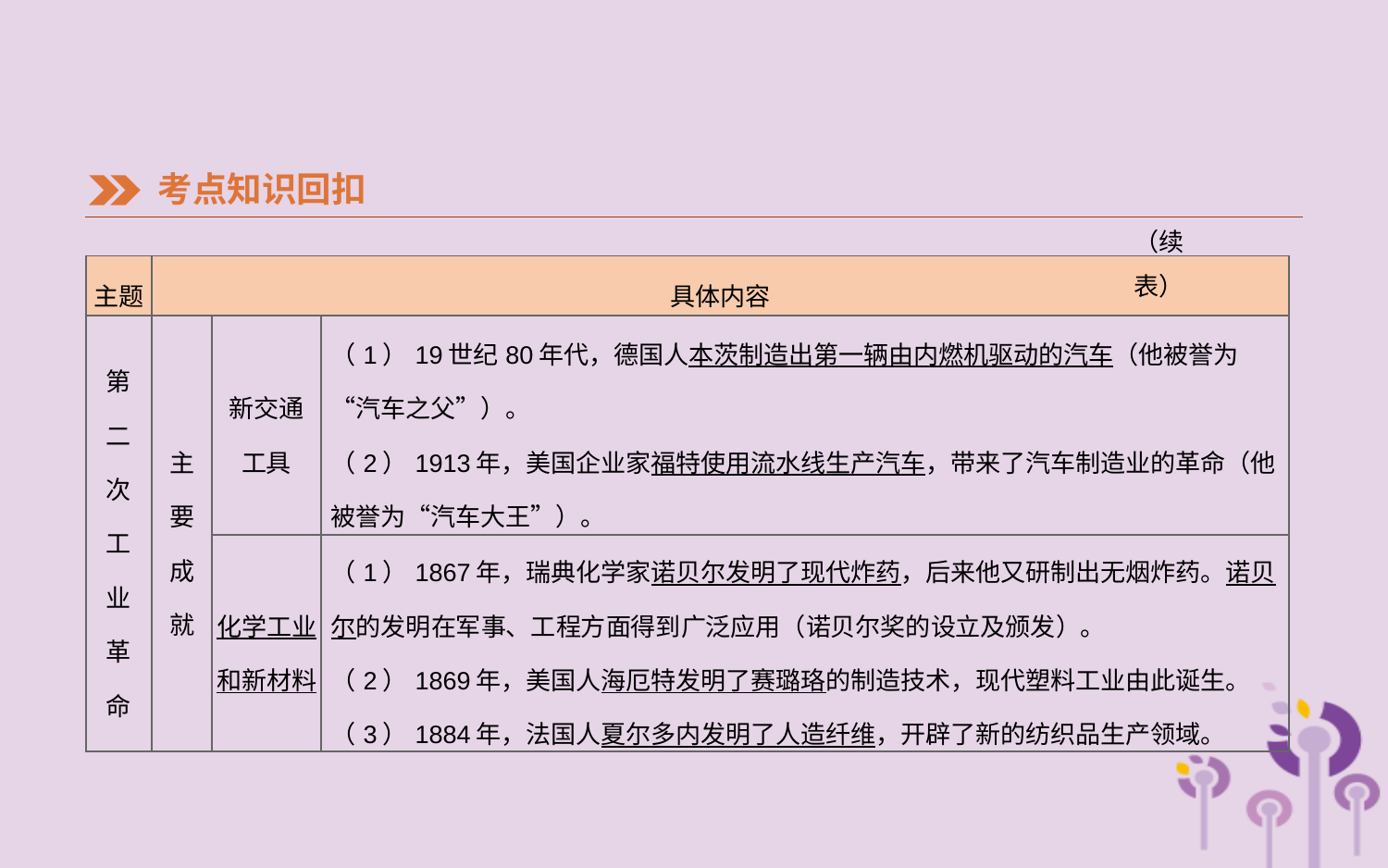

考点知识回扣

（续表）
| 主题 | 具体内容 |  |  |
| --- | --- | --- | --- |
| 第 二 次 工 业 革 命 | 主 要 成 就 | 新交通 工具 | （1）19世纪80年代，德国人本茨制造出第一辆由内燃机驱动的汽车（他被誉为“汽车之父”）。 （2）1913年，美国企业家福特使用流水线生产汽车，带来了汽车制造业的革命（他被誉为“汽车大王”）。 |
|  |  | 化学工业 和新材料 | （1）1867年，瑞典化学家诺贝尔发明了现代炸药，后来他又研制出无烟炸药。诺贝尔的发明在军事、工程方面得到广泛应用（诺贝尔奖的设立及颁发）。 （2）1869年，美国人海厄特发明了赛璐珞的制造技术，现代塑料工业由此诞生。 （3）1884年，法国人夏尔多内发明了人造纤维，开辟了新的纺织品生产领域。 |